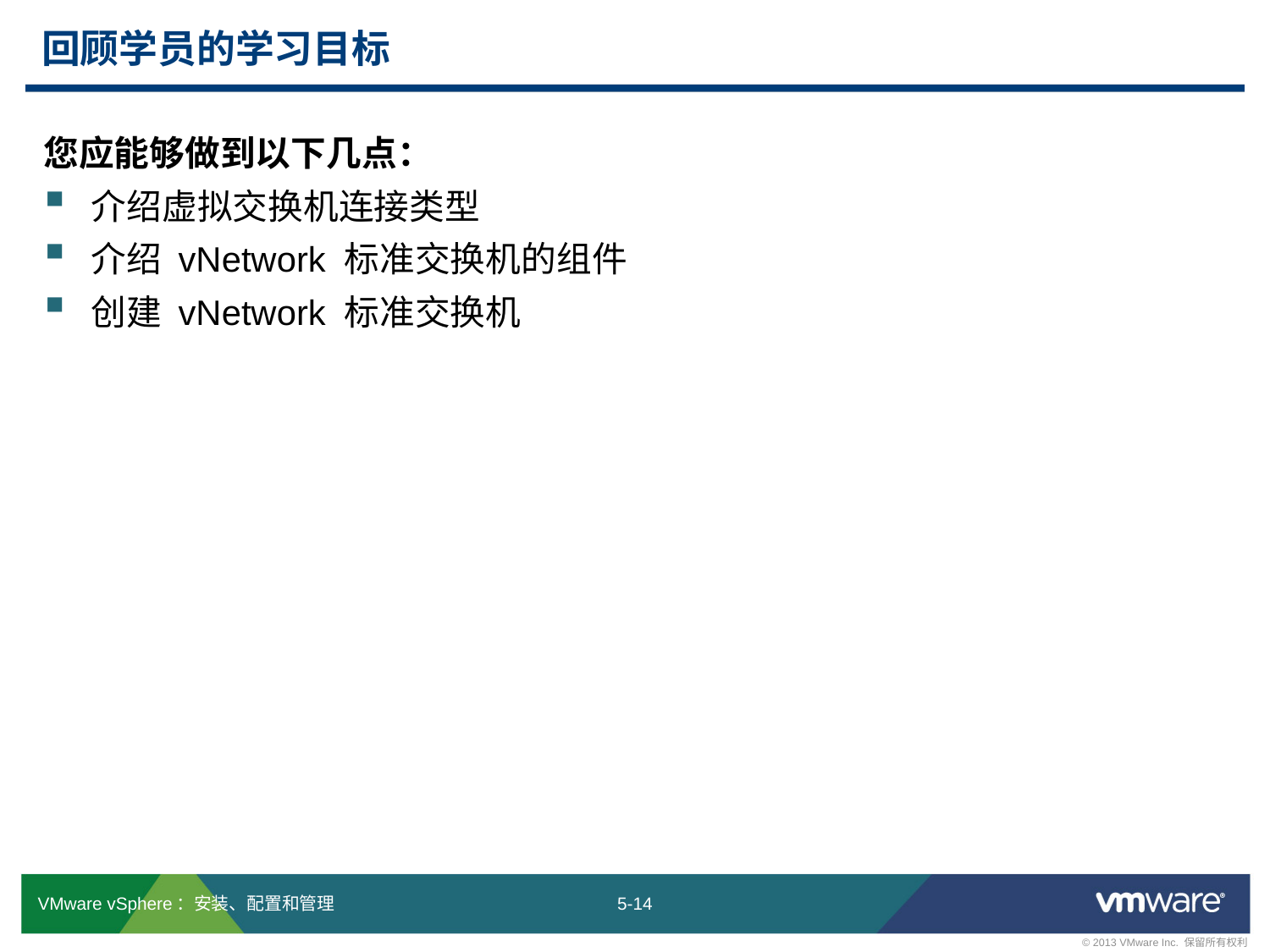

# 回顾学员的学习目标
您应能够做到以下几点：
介绍虚拟交换机连接类型
介绍 vNetwork 标准交换机的组件
创建 vNetwork 标准交换机